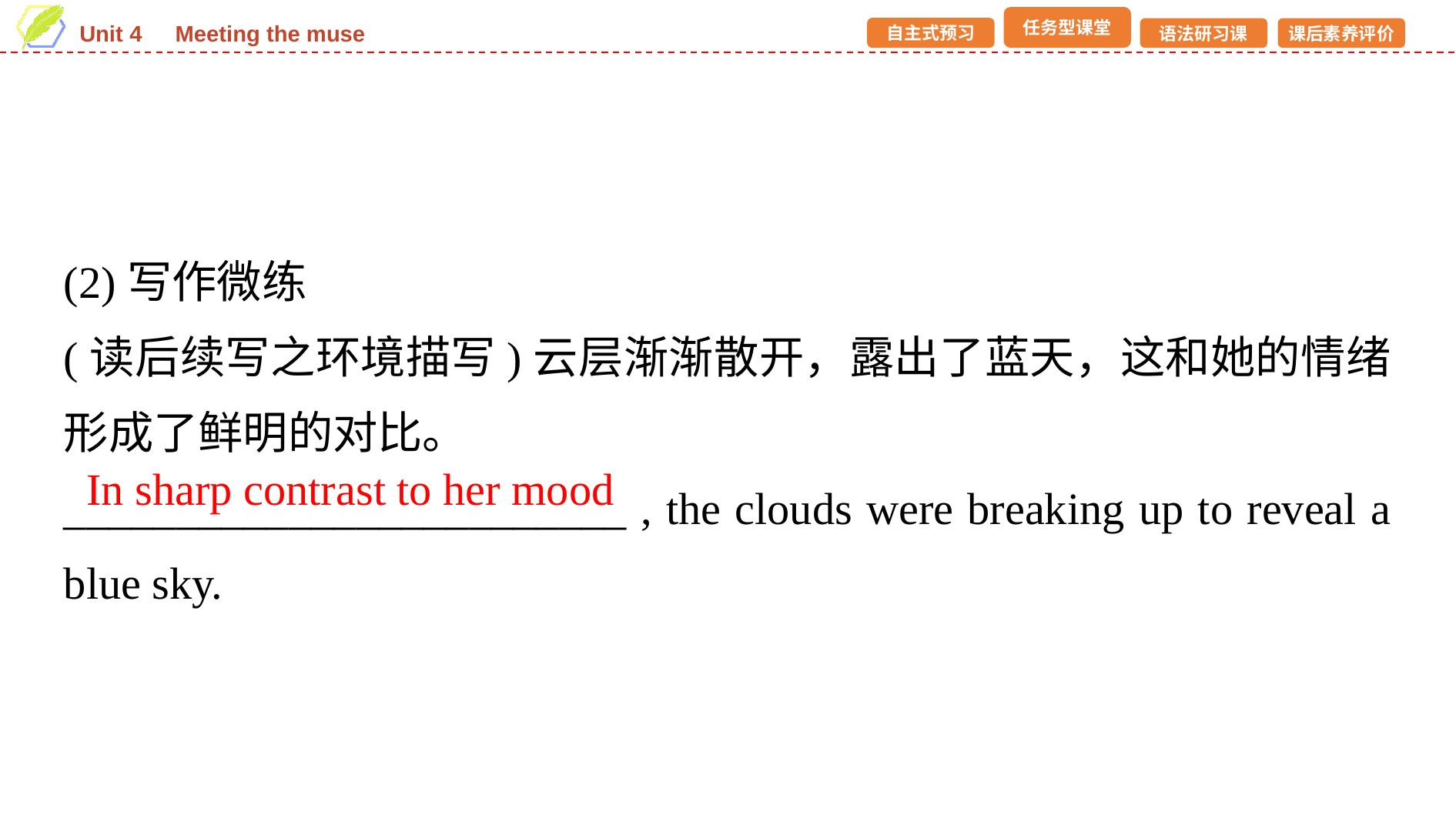

(2)写作微练
(读后续写之环境描写)云层渐渐散开，露出了蓝天，这和她的情绪形成了鲜明的对比。
_________________________ , the clouds were breaking up to reveal a blue sky.
In sharp contrast to her mood